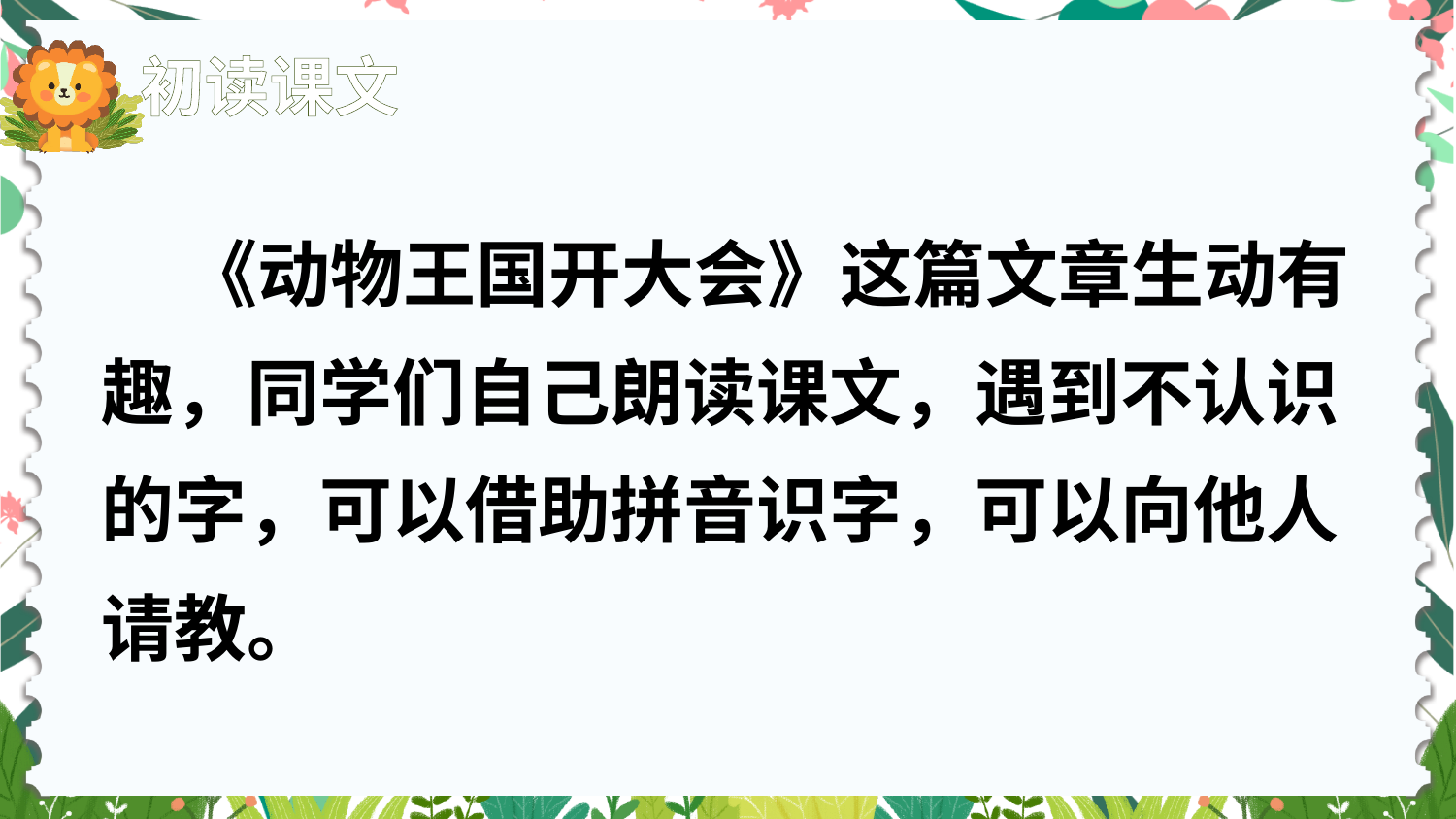

初读课文
    《动物王国开大会》这篇文章生动有趣，同学们自己朗读课文，遇到不认识的字，可以借助拼音识字，可以向他人请教。